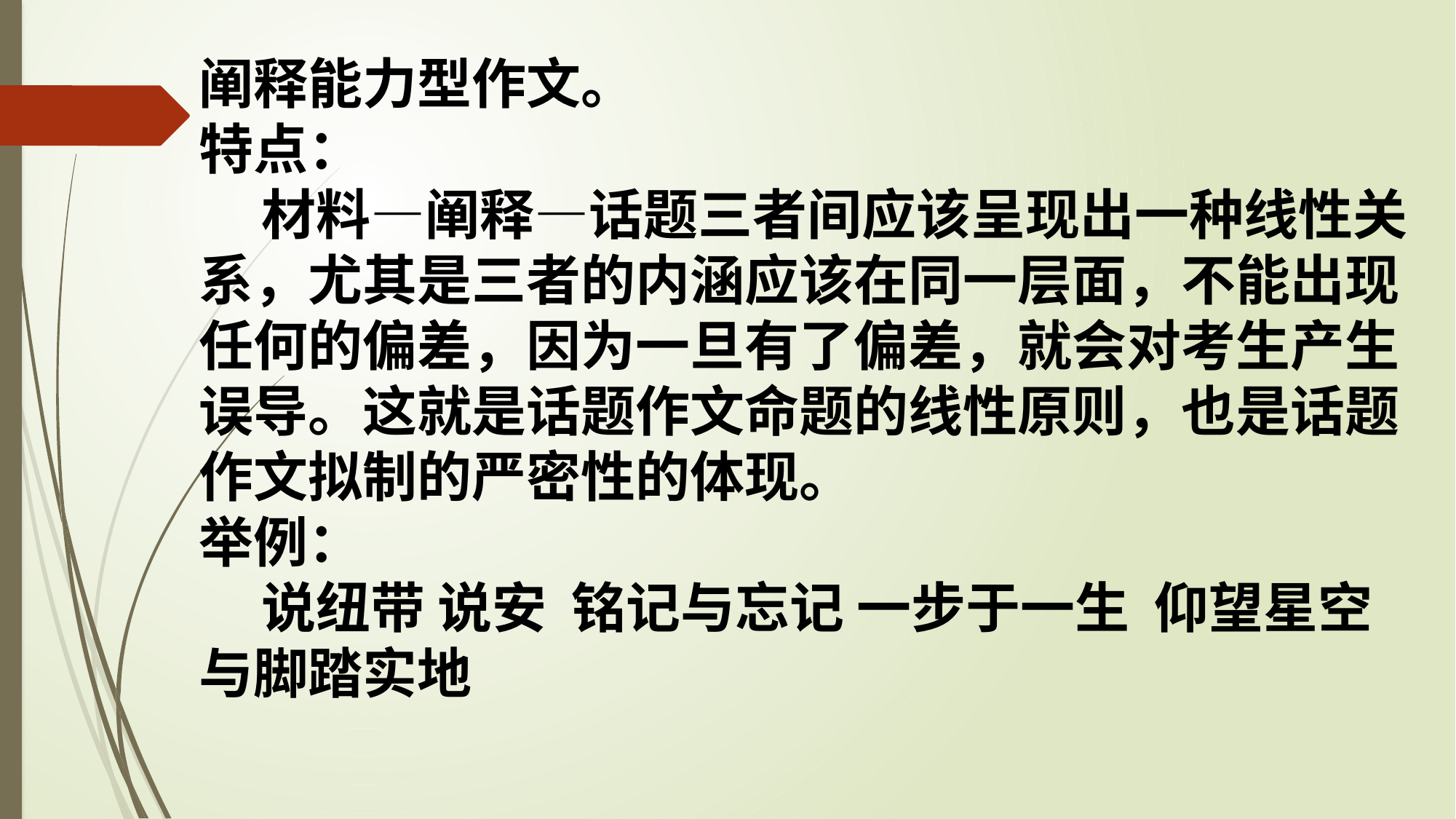

阐释能力型作文。
特点：
    材料—阐释—话题三者间应该呈现出一种线性关系，尤其是三者的内涵应该在同一层面，不能出现任何的偏差，因为一旦有了偏差，就会对考生产生误导。这就是话题作文命题的线性原则，也是话题作文拟制的严密性的体现。
举例：
    说纽带 说安  铭记与忘记 一步于一生  仰望星空与脚踏实地